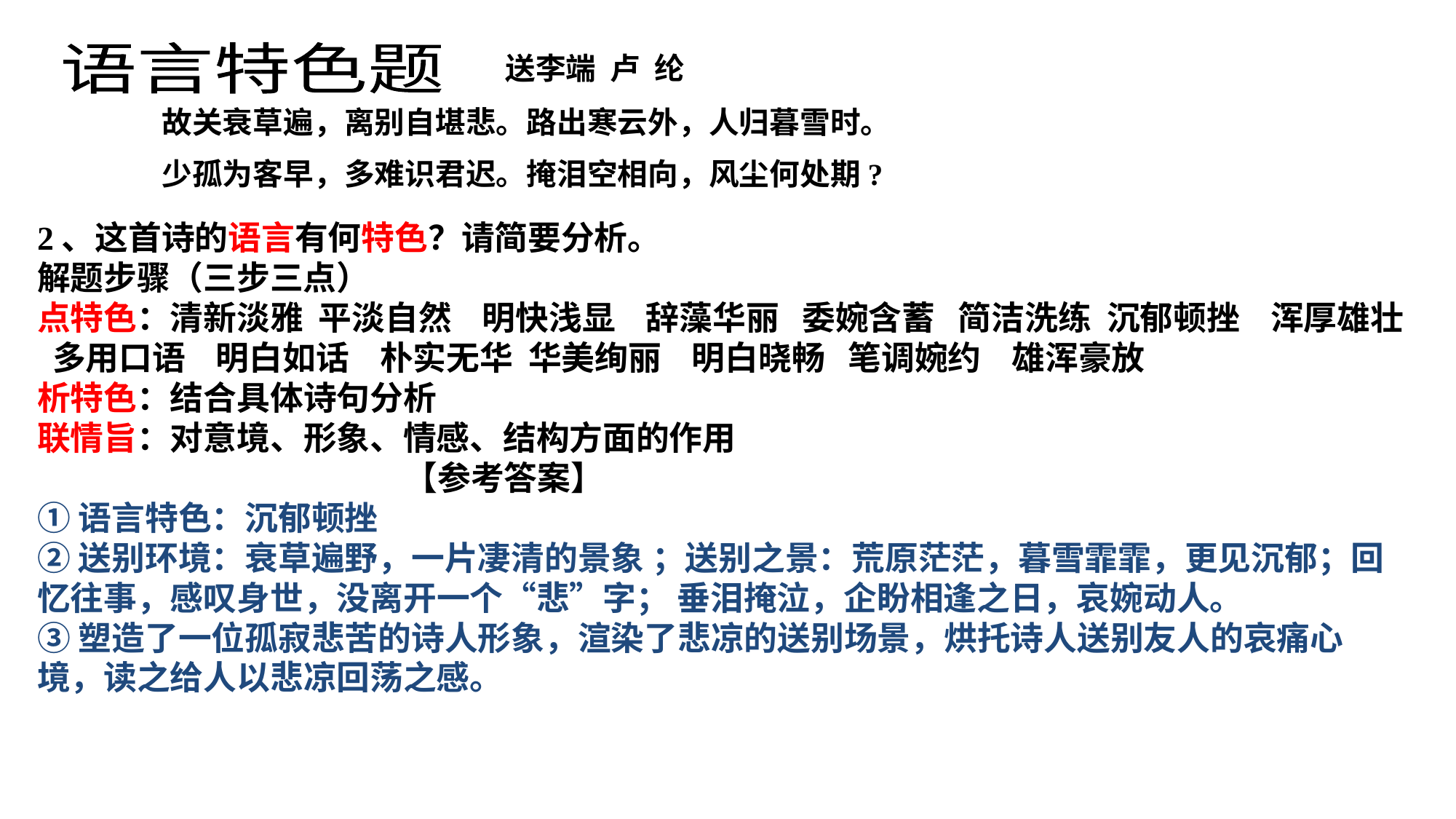

送李端  卢  纶
                 故关衰草遍，离别自堪悲。路出寒云外，人归暮雪时。
                 少孤为客早，多难识君迟。掩泪空相向，风尘何处期?

语言特色题
2、这首诗的语言有何特色？请简要分析。
解题步骤（三步三点）
点特色：清新淡雅  平淡自然    明快浅显    辞藻华丽   委婉含蓄   简洁洗练  沉郁顿挫    浑厚雄壮   多用口语    明白如话    朴实无华  华美绚丽    明白晓畅   笔调婉约    雄浑豪放
析特色：结合具体诗句分析
联情旨：对意境、形象、情感、结构方面的作用
                                               【参考答案】
①语言特色：沉郁顿挫
②送别环境：衰草遍野，一片凄清的景象 ；送别之景：荒原茫茫，暮雪霏霏，更见沉郁；回忆往事，感叹身世，没离开一个“悲”字； 垂泪掩泣，企盼相逢之日，哀婉动人。
③塑造了一位孤寂悲苦的诗人形象，渲染了悲凉的送别场景，烘托诗人送别友人的哀痛心境，读之给人以悲凉回荡之感。